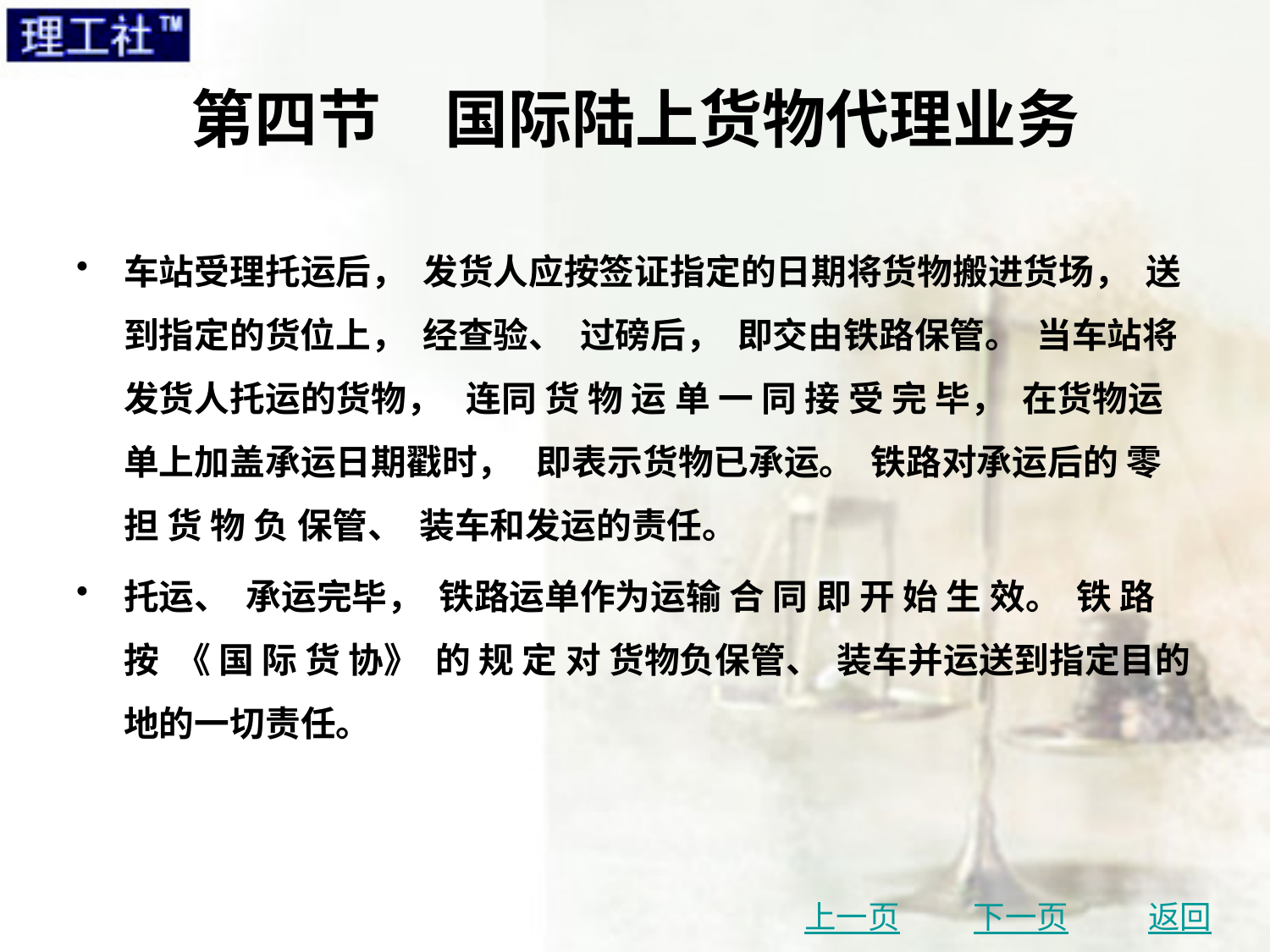

# 第四节　国际陆上货物代理业务
车站受理托运后，  发货人应按签证指定的日期将货物搬进货场，  送到指定的货位上，  经查验、  过磅后，  即交由铁路保管。  当车站将发货人托运的货物，   连同 货 物 运 单 一 同 接 受 完 毕，  在货物运单上加盖承运日期戳时，   即表示货物已承运。  铁路对承运后的 零 担 货 物 负 保管、  装车和发运的责任。
托运、  承运完毕，  铁路运单作为运输 合 同 即 开 始 生 效。  铁 路 按  《 国 际 货 协》  的 规 定 对 货物负保管、  装车并运送到指定目的地的一切责任。

上一页
下一页
返回